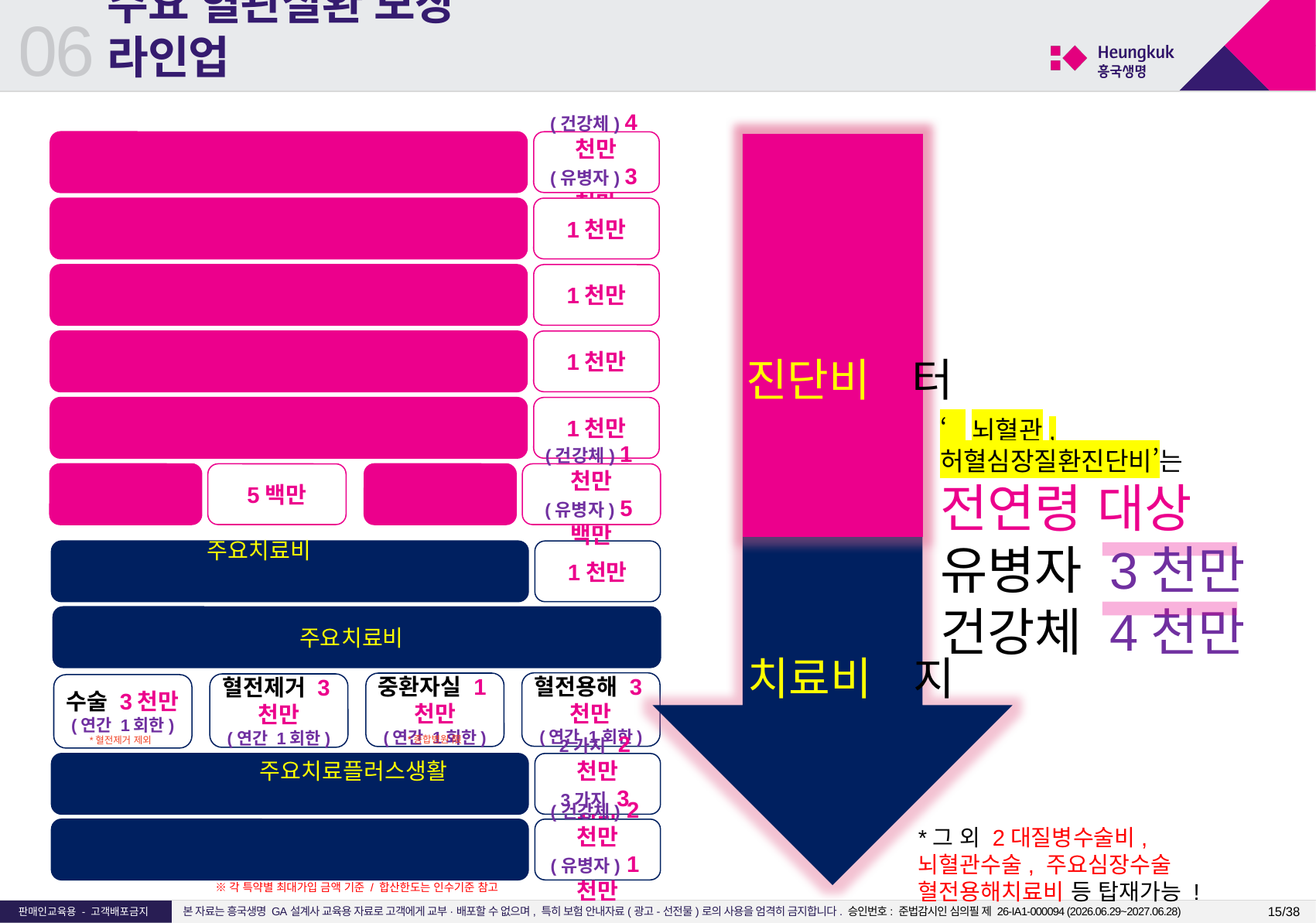

06
# 주요 혈관질환 보장 라인업
뇌혈관,허혈심장질환진단비
(건강체) 4천만
(유병자) 3천만

심혈관특정질환진단비
1천만
심근병증진단비
1천만
혈관질환 진단비부터
주요심장염증진단비
1천만
심장판막협착증진단비
1천만
‘뇌혈관,허혈심장질환진단비’는
전연령 대상
유병자 3천만
건강체 4천만
기타부정맥
진단비(I49)
5백만
특정부정맥
진단비(I48)
(건강체) 1천만
(유병자) 5백만
특정순환계질환주요치료비(요양병원제외,연간1회한)
*주요치료 : 수술, 혈전용해치료, 종합병원중환자실, 급여치료
1천만

혈관질환 치료비까지

특정순환계질환주요치료비(요양병원제외)
혈전용해 3천만
(연간 1회한)
중환자실 1천만
(연간 1회한)
혈전제거 3천만
(연간 1회한)
수술 3천만
(연간 1회한)
*종합병원 限
*혈전제거 제외
특정순환계질환주요치료플러스생활(요양병원제외)
2가지 2천만
3가지 3천만
주요심뇌5대혈관질환 및 양성뇌종양수술비
(건강체) 2천만
(유병자) 1천만
*그 외 2대질병수술비, 뇌혈관수술, 주요심장수술
혈전용해치료비 등 탑재가능 !
※각 특약별 최대가입 금액 기준 / 합산한도는 인수기준 참고
15/38